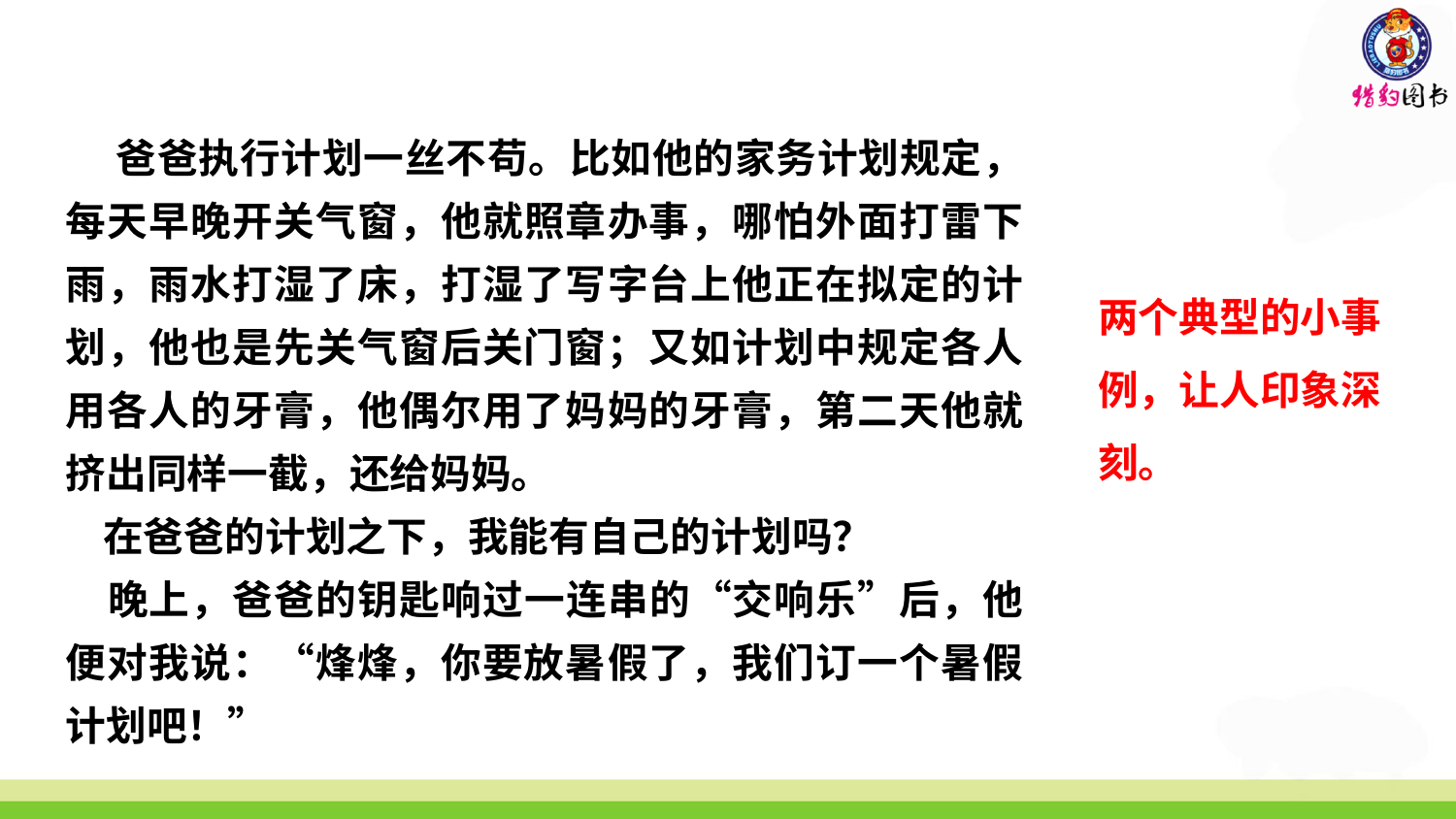

爸爸执行计划一丝不苟。比如他的家务计划规定，每天早晚开关气窗，他就照章办事，哪怕外面打雷下雨，雨水打湿了床，打湿了写字台上他正在拟定的计划，他也是先关气窗后关门窗；又如计划中规定各人用各人的牙膏，他偶尔用了妈妈的牙膏，第二天他就挤出同样一截，还给妈妈。
   在爸爸的计划之下，我能有自己的计划吗？
   晚上，爸爸的钥匙响过一连串的“交响乐”后，他便对我说：“烽烽，你要放暑假了，我们订一个暑假计划吧！”
两个典型的小事例，让人印象深刻。